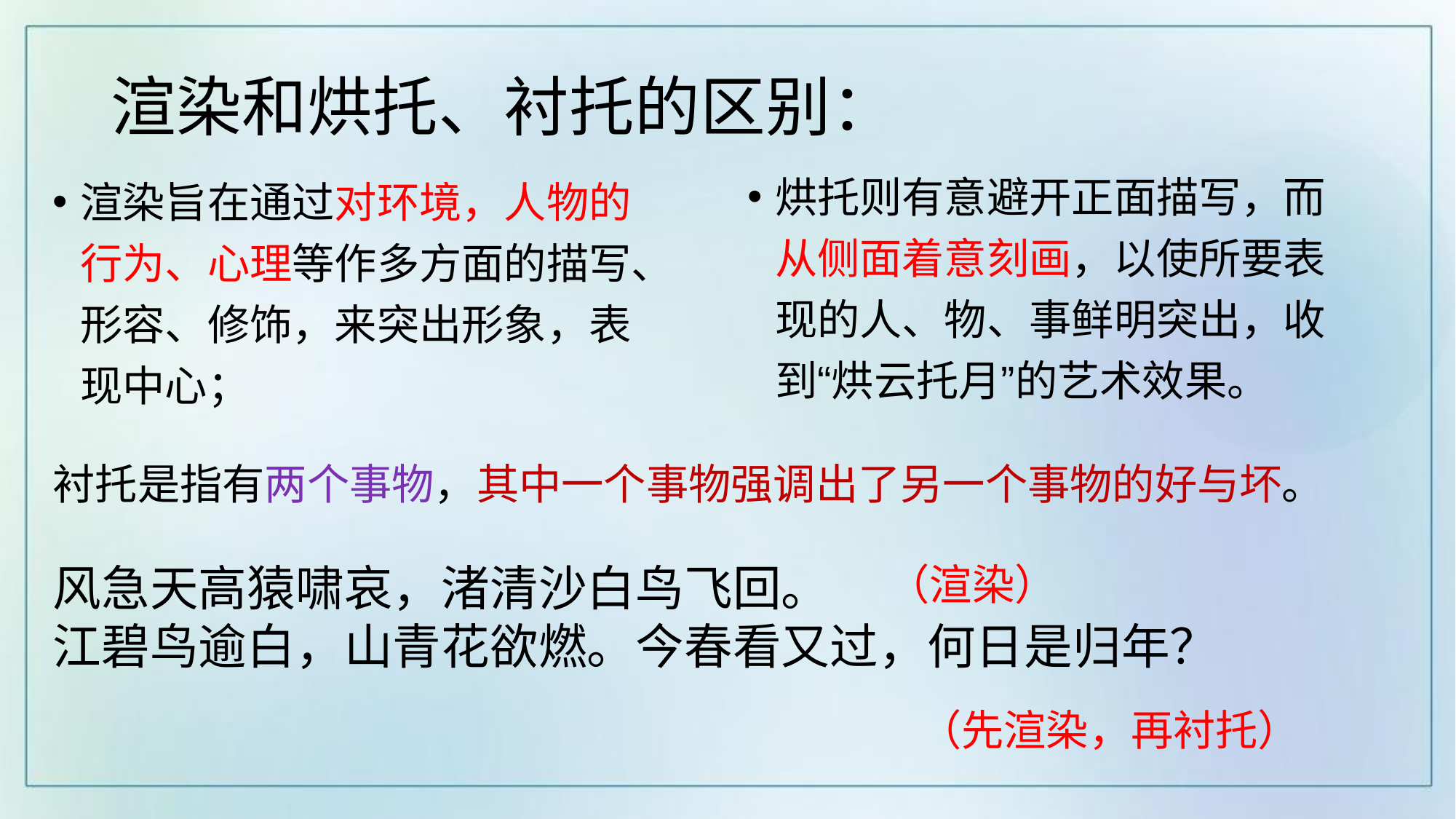

# 渲染和烘托、衬托的区别：
烘托则有意避开正面描写，而从侧面着意刻画，以使所要表现的人、物、事鲜明突出，收到“烘云托月”的艺术效果。
渲染旨在通过对环境，人物的行为、心理等作多方面的描写、形容、修饰，来突出形象，表现中心；

衬托是指有两个事物，其中一个事物强调出了另一个事物的好与坏。
风急天高猿啸哀，渚清沙白鸟飞回。
江碧鸟逾白，山青花欲燃。今春看又过，何日是归年？
（渲染）
（先渲染，再衬托）